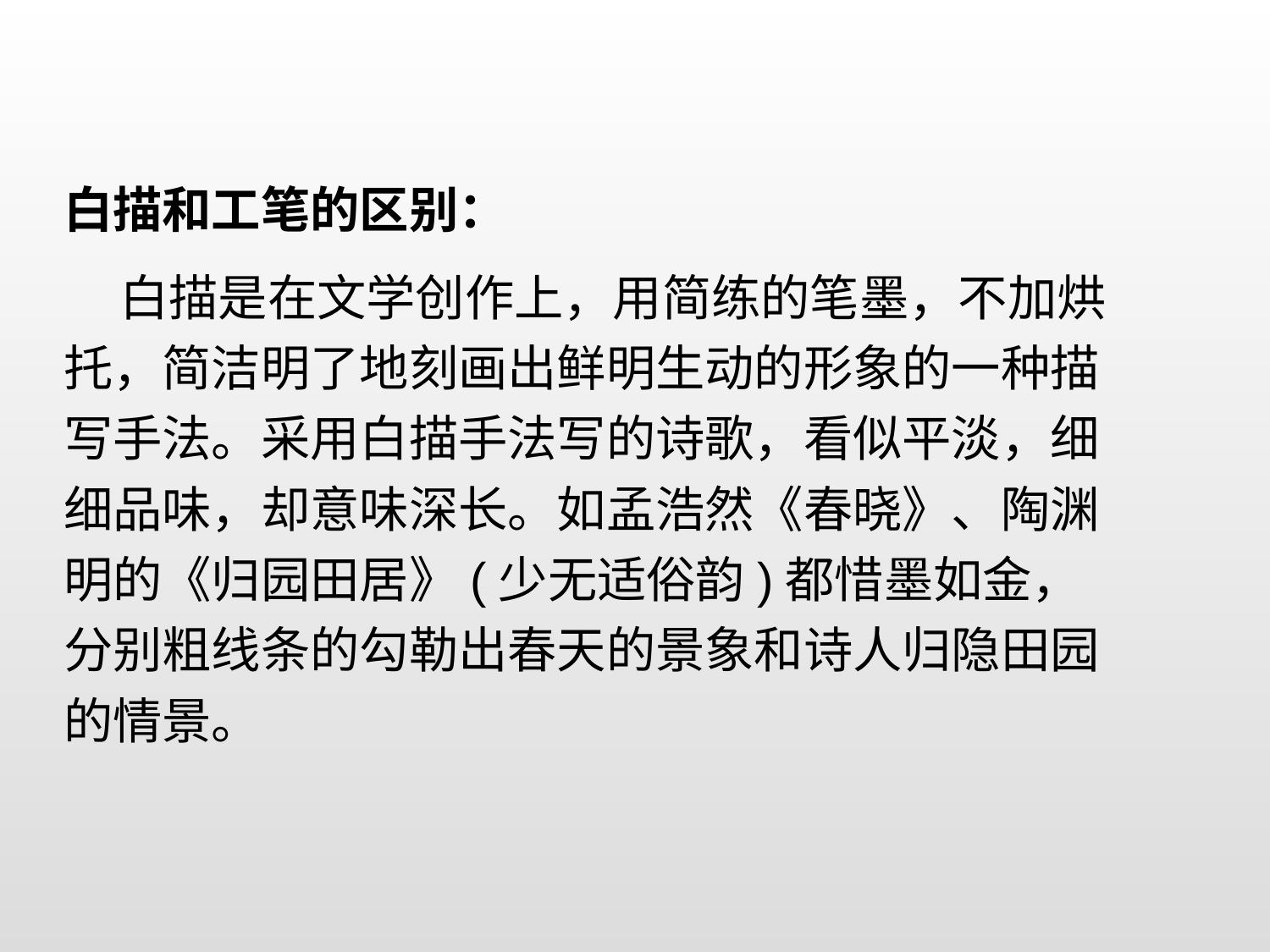

白描和工笔的区别：
    白描是在文学创作上，用简练的笔墨，不加烘托，简洁明了地刻画出鲜明生动的形象的一种描写手法。采用白描手法写的诗歌，看似平淡，细细品味，却意味深长。如孟浩然《春晓》、陶渊明的《归园田居》(少无适俗韵)都惜墨如金，分别粗线条的勾勒出春天的景象和诗人归隐田园的情景。